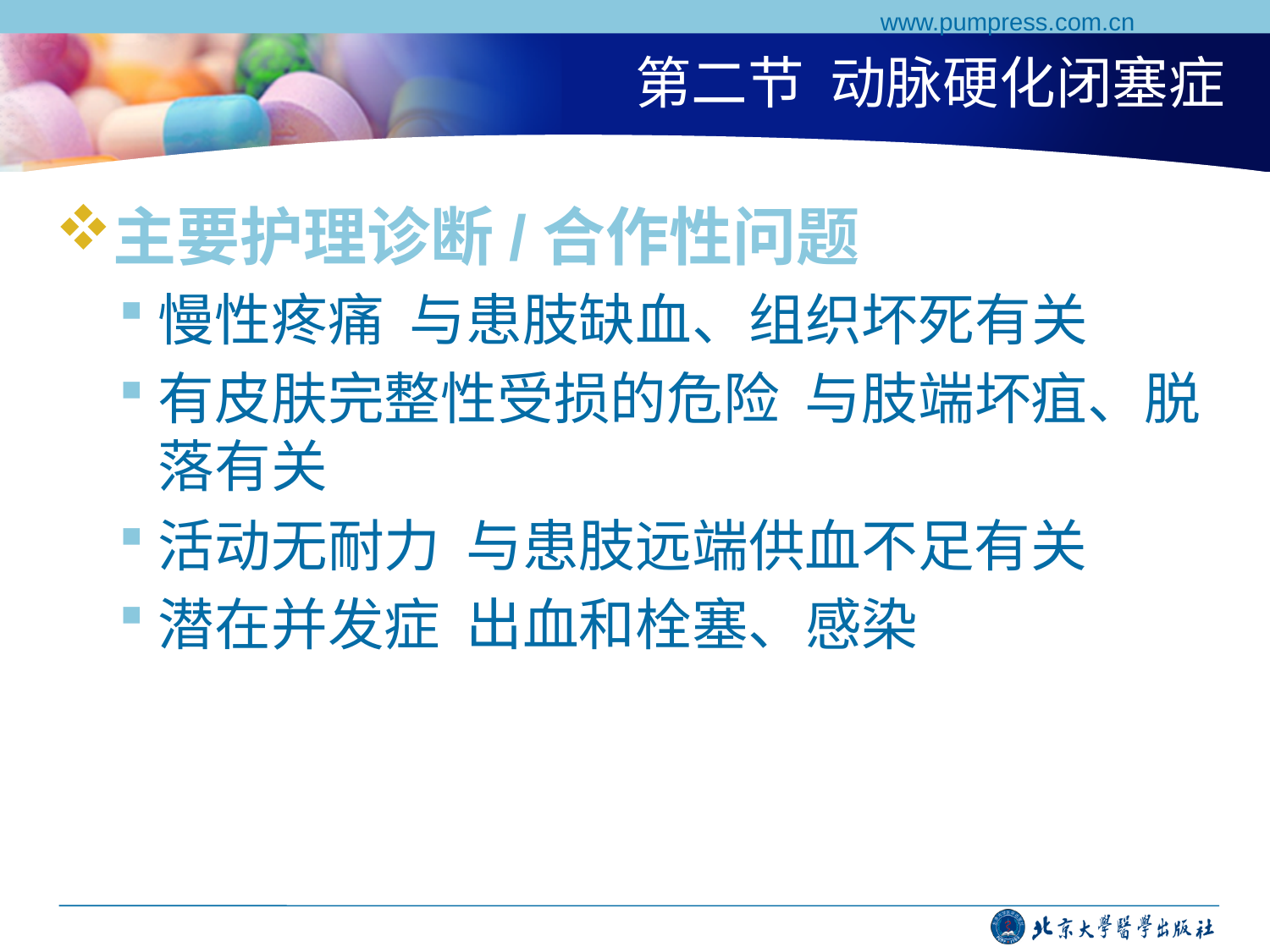

www.pumpress.com.cn
# 第二节  动脉硬化闭塞症
主要护理诊断/合作性问题
慢性疼痛  与患肢缺血、组织坏死有关
有皮肤完整性受损的危险  与肢端坏疽、脱落有关
活动无耐力  与患肢远端供血不足有关
潜在并发症  出血和栓塞、感染